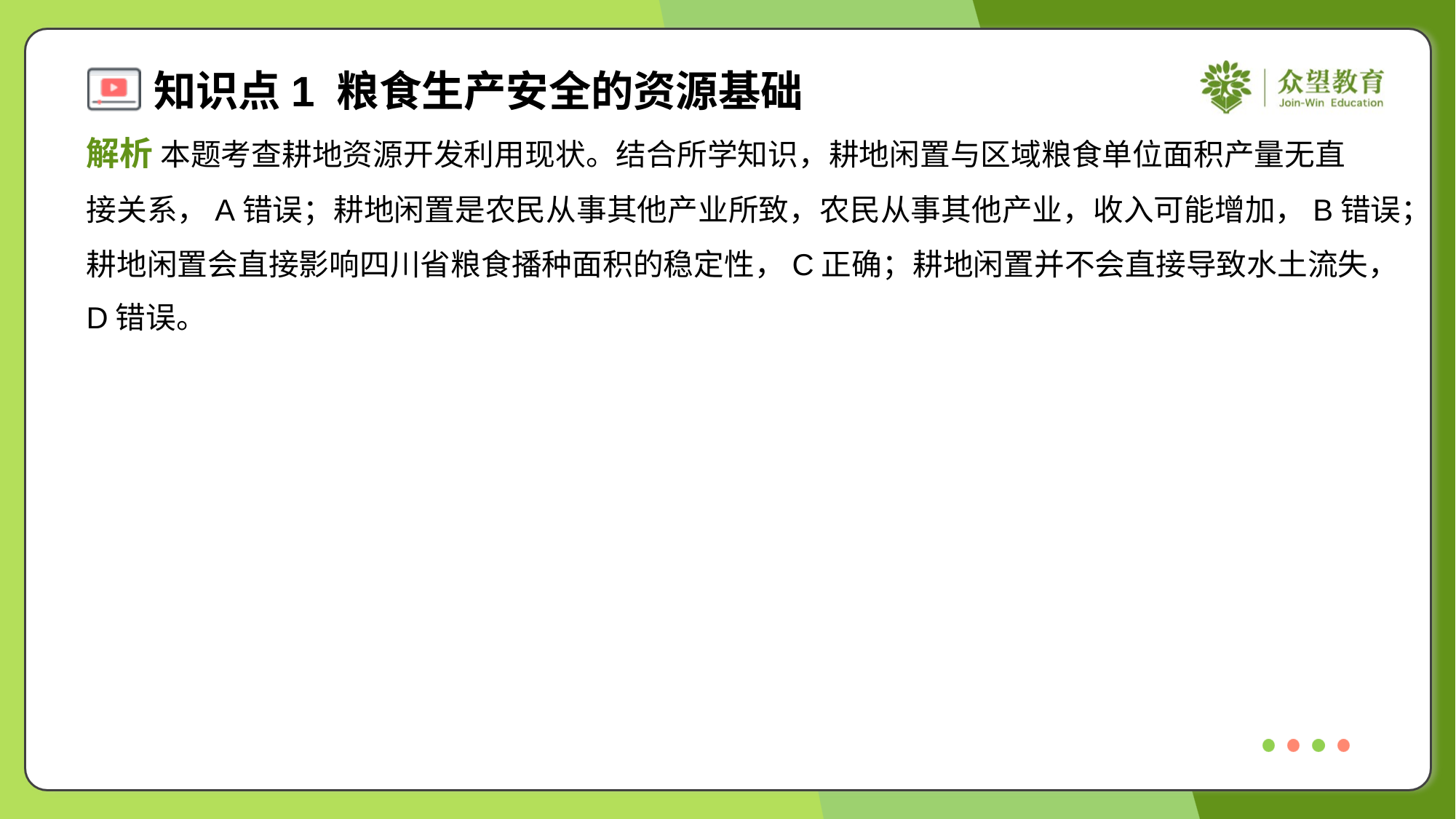

解析 本题考查耕地资源开发利用现状。结合所学知识，耕地闲置与区域粮食单位面积产量无直
接关系，A错误；耕地闲置是农民从事其他产业所致，农民从事其他产业，收入可能增加，B错误；
耕地闲置会直接影响四川省粮食播种面积的稳定性，C正确；耕地闲置并不会直接导致水土流失，
D错误。